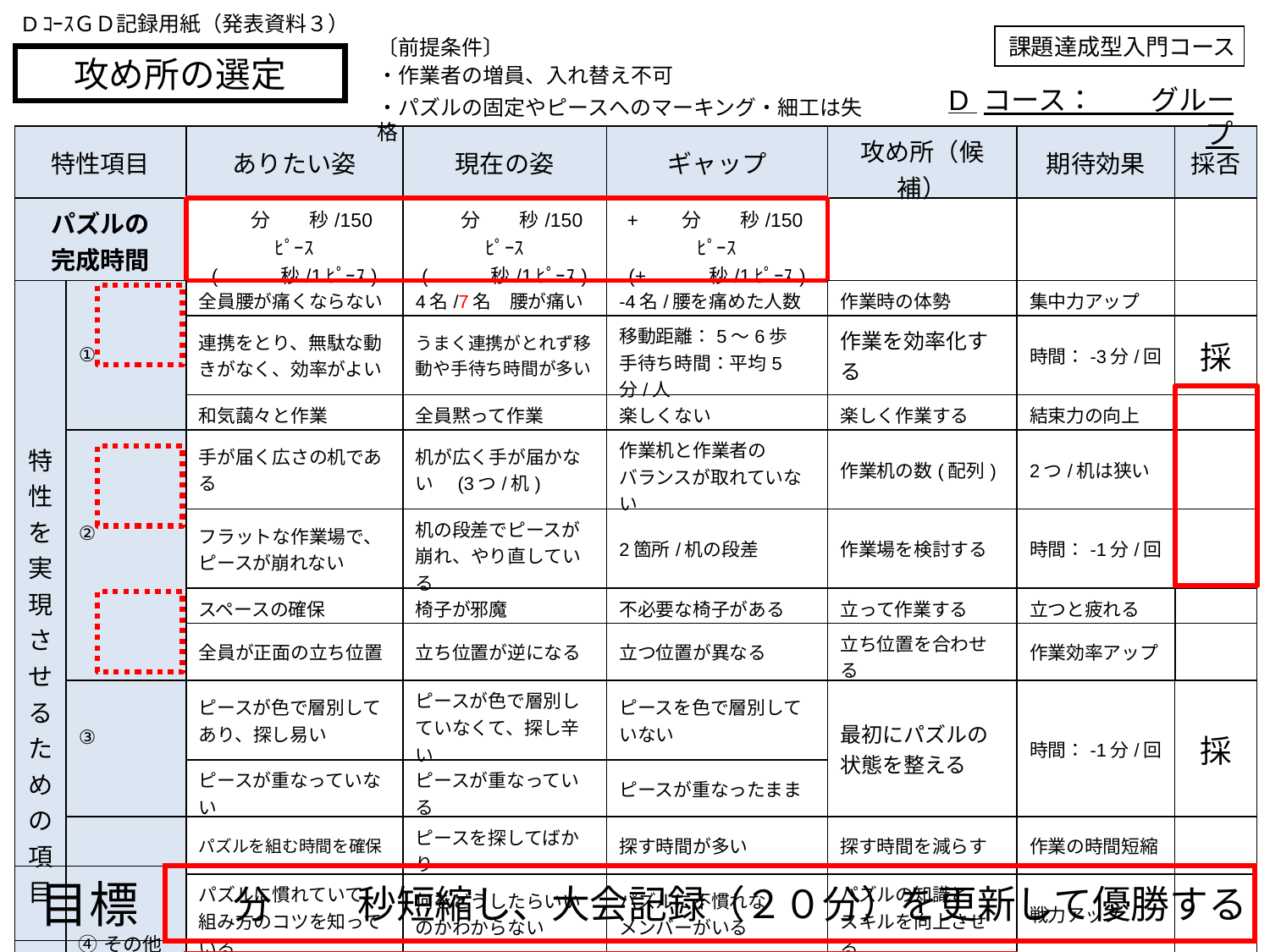

DｺｰｽＧＤ記録用紙（発表資料３）
課題達成型入門コース
〔前提条件〕
・作業者の増員、入れ替え不可
・パズルの固定やピースへのマーキング・細工は失格
攻め所の選定
D コース：　　グループ
| 特性項目 |  | ありたい姿 | 現在の姿 | ギャップ | 攻め所（候補） | 期待効果 | 採否 |
| --- | --- | --- | --- | --- | --- | --- | --- |
| パズルの 完成時間 |  | 分　　秒/150ﾋﾟｰｽ (　　　秒/1ﾋﾟｰｽ) | 分　　秒/150ﾋﾟｰｽ (　　　秒/1ﾋﾟｰｽ) | +　　分　　秒/150ﾋﾟｰｽ (+　　　秒/1ﾋﾟｰｽ) |  |  |  |
| 特性を実現させるための項目 | ① | 全員腰が痛くならない | 4名/7名　腰が痛い | -4名/腰を痛めた人数 | 作業時の体勢 | 集中力アップ |  |
|  |  | 連携をとり、無駄な動きがなく、効率がよい | うまく連携がとれず移動や手待ち時間が多い | 移動距離：5～6歩 手待ち時間：平均5分/人 | 作業を効率化する | 時間：-3分/回 | 採 |
|  |  | 和気藹々と作業 | 全員黙って作業 | 楽しくない | 楽しく作業する | 結束力の向上 |  |
|  | ② | 手が届く広さの机である | 机が広く手が届かない　(3つ/机) | 作業机と作業者の バランスが取れていない | 作業机の数(配列) | 2つ/机は狭い |  |
|  |  | フラットな作業場で、 ピースが崩れない | 机の段差でピースが 崩れ、やり直している | 2箇所/机の段差 | 作業場を検討する | 時間：-1分/回 |  |
|  |  | スペースの確保 | 椅子が邪魔 | 不必要な椅子がある | 立って作業する | 立つと疲れる |  |
|  |  | 全員が正面の立ち位置 | 立ち位置が逆になる | 立つ位置が異なる | 立ち位置を合わせる | 作業効率アップ |  |
|  | ③ | ピースが色で層別して あり、探し易い | ピースが色で層別していなくて、探し辛い | ピースを色で層別して いない | 最初にパズルの 状態を整える | 時間：-1分/回 | 採 |
|  |  | ピースが重なっていない | ピースが重なっている | ピースが重なったまま |  |  |  |
|  | ④その他 | パズルを組む時間を確保 | ピースを探してばかり | 探す時間が多い | 探す時間を減らす | 作業の時間短縮 |  |
|  |  | パズルに慣れていて、組み方のコツを知っている | 何をどうしたらいいのかわからない | パズルに不慣れな メンバーがいる | パズルの知識と スキルを向上させる | 戦力アップ |  |
|  |  | が見やすい | が小さく見づらい | のサイズ | を変更する | 時間：-1分/回 | 採 |
|  |  | 完成サイズが分かっている | 完成サイズが分からない | 完成サイズを知らない | 完成サイズの認識 | イメージが湧く |  |

目標

 　 分　　 秒短縮し、大会記録（２０分）を更新して優勝する